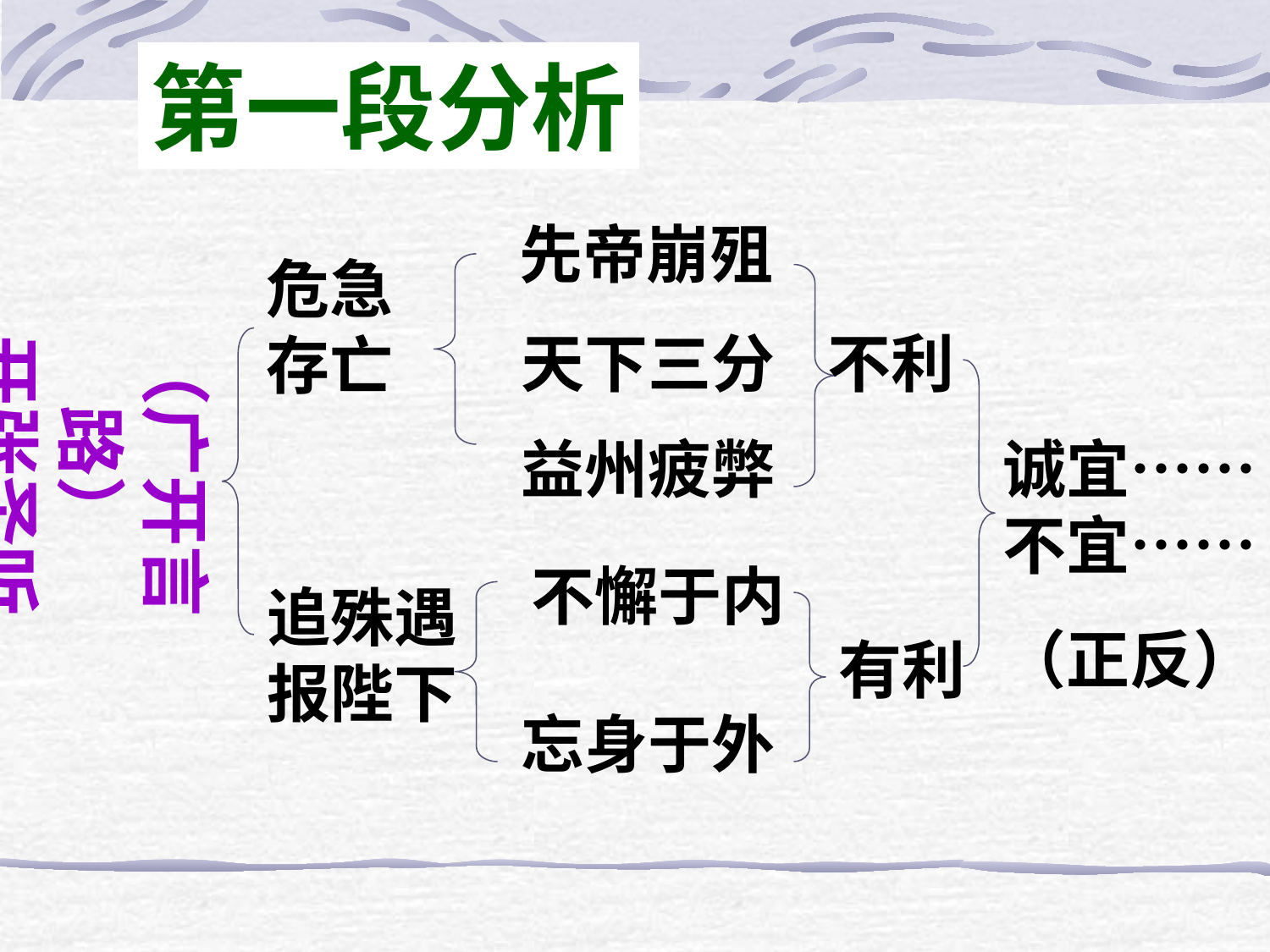

第一段分析
先帝崩殂
危急存亡

（广开言路）
开张圣听
天下三分
不利

益州疲弊
诚宜……
不宜……
不懈于内
追殊遇
报陛下

（正反）
有利
忘身于外